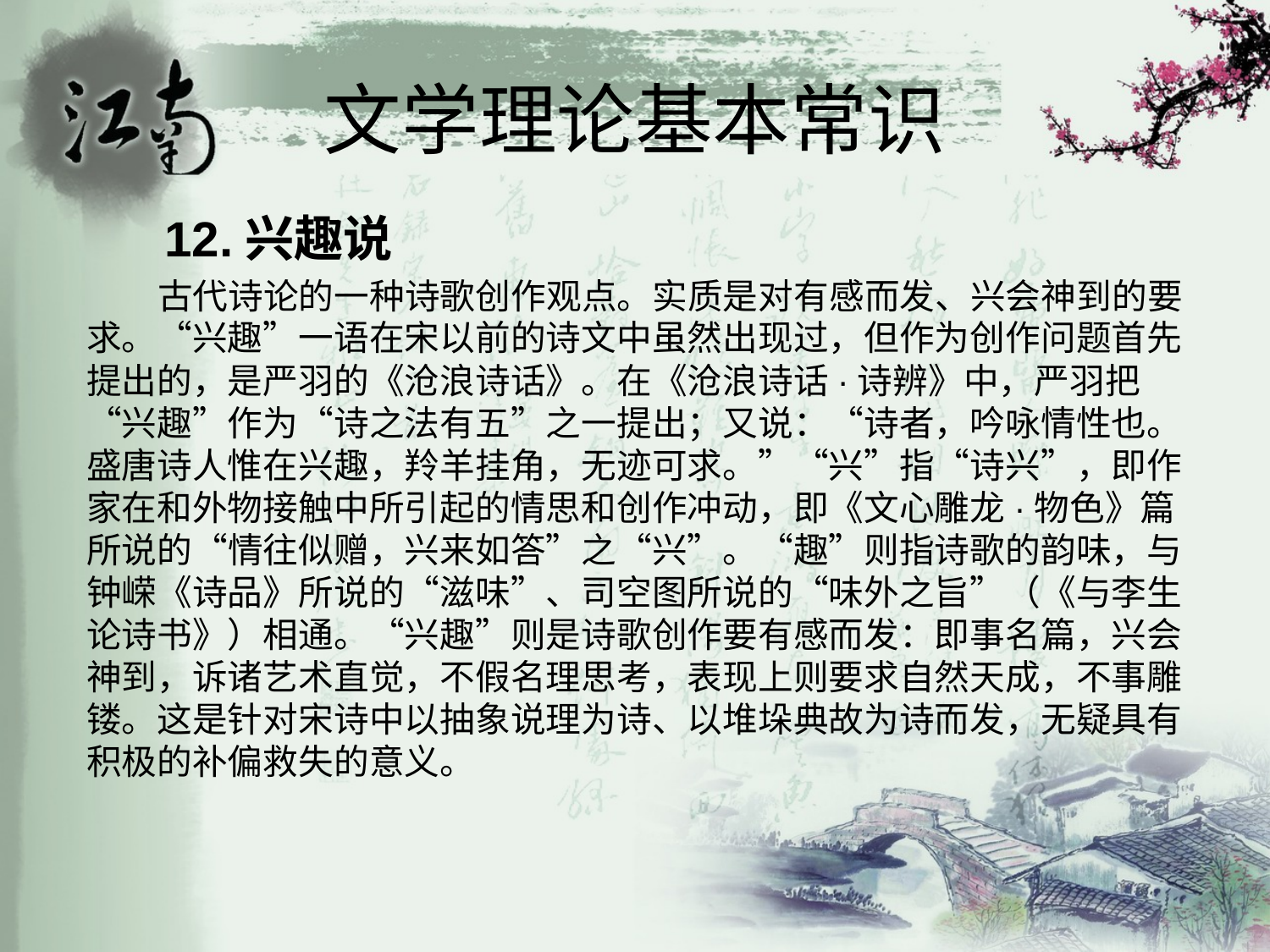

# 文学理论基本常识
        12.兴趣说
        古代诗论的一种诗歌创作观点。实质是对有感而发、兴会神到的要求。“兴趣”一语在宋以前的诗文中虽然出现过，但作为创作问题首先提出的，是严羽的《沧浪诗话》。在《沧浪诗话·诗辨》中，严羽把“兴趣”作为“诗之法有五”之一提出；又说：“诗者，吟咏情性也。盛唐诗人惟在兴趣，羚羊挂角，无迹可求。”“兴”指“诗兴”，即作家在和外物接触中所引起的情思和创作冲动，即《文心雕龙·物色》篇所说的“情往似赠，兴来如答”之“兴”。“趣”则指诗歌的韵味，与钟嵘《诗品》所说的“滋味”、司空图所说的“味外之旨”（《与李生论诗书》）相通。“兴趣”则是诗歌创作要有感而发：即事名篇，兴会神到，诉诸艺术直觉，不假名理思考，表现上则要求自然天成，不事雕镂。这是针对宋诗中以抽象说理为诗、以堆垛典故为诗而发，无疑具有积极的补偏救失的意义。